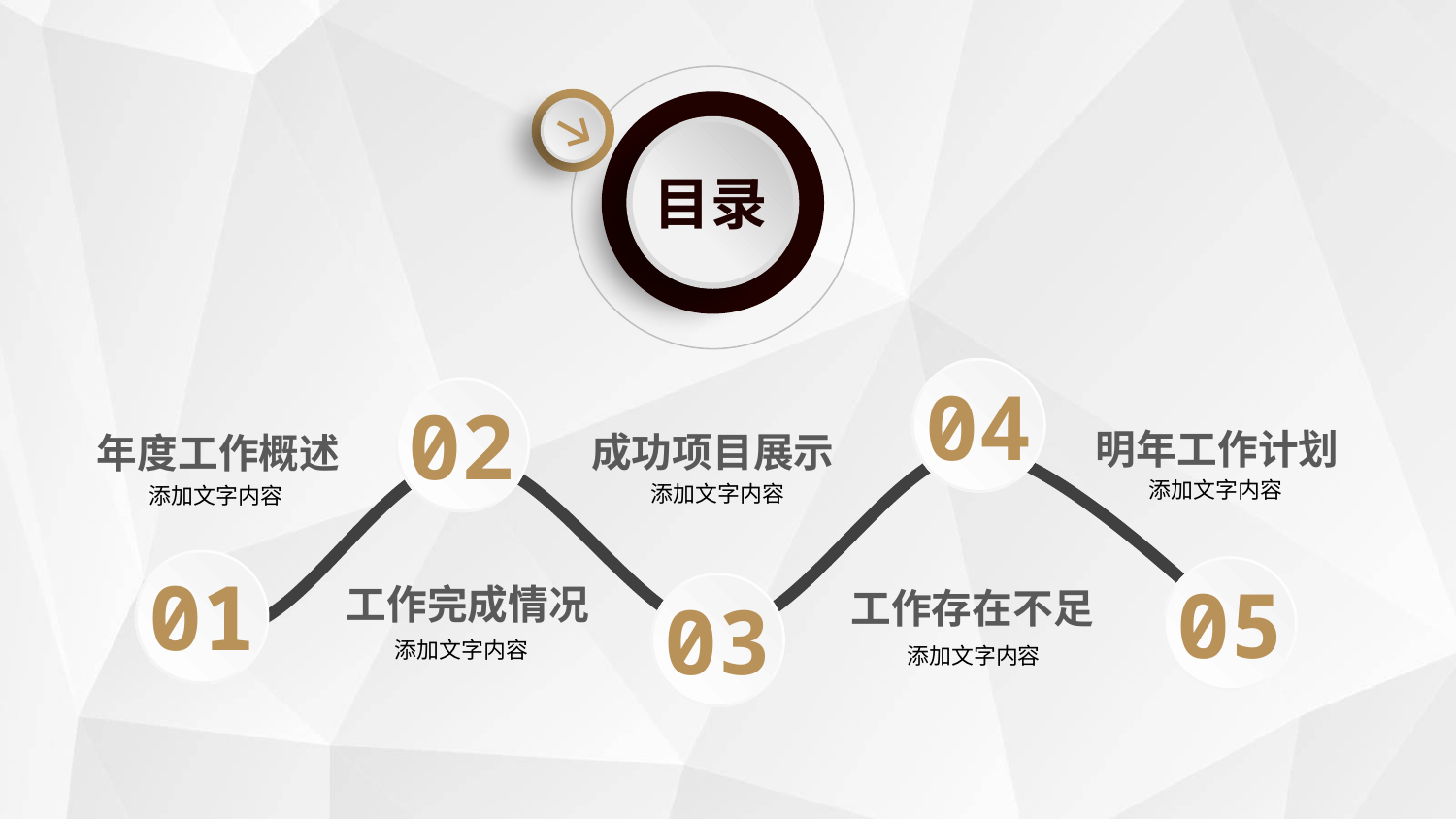

目录

04

02
明年工作计划
成功项目展示
年度工作概述

添加文字内容
添加文字内容
添加文字内容

01

05
工作完成情况

03
工作存在不足
添加文字内容
添加文字内容